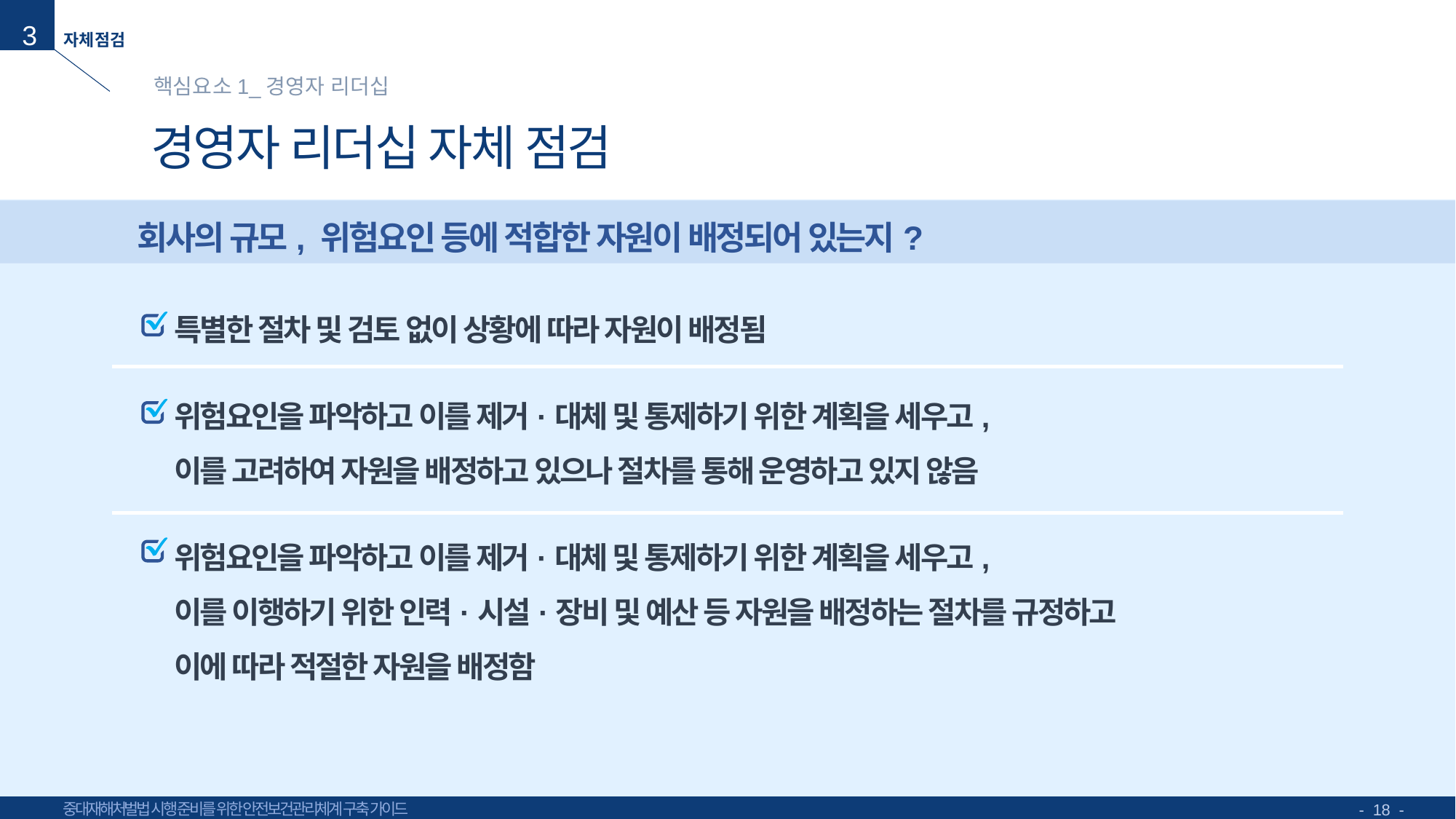

3
핵심요소1_경영자 리더십
# 경영자 리더십 자체 점검

회사의 규모, 위험요인 등에 적합한 자원이 배정되어 있는지?
특별한 절차 및 검토 없이 상황에 따라 자원이 배정됨
위험요인을 파악하고 이를 제거·대체 및 통제하기 위한 계획을 세우고,
이를 고려하여 자원을 배정하고 있으나 절차를 통해 운영하고 있지 않음
위험요인을 파악하고 이를 제거·대체 및 통제하기 위한 계획을 세우고,
이를 이행하기 위한 인력·시설·장비 및 예산 등 자원을 배정하는 절차를 규정하고
이에 따라 적절한 자원을 배정함

-  18  -